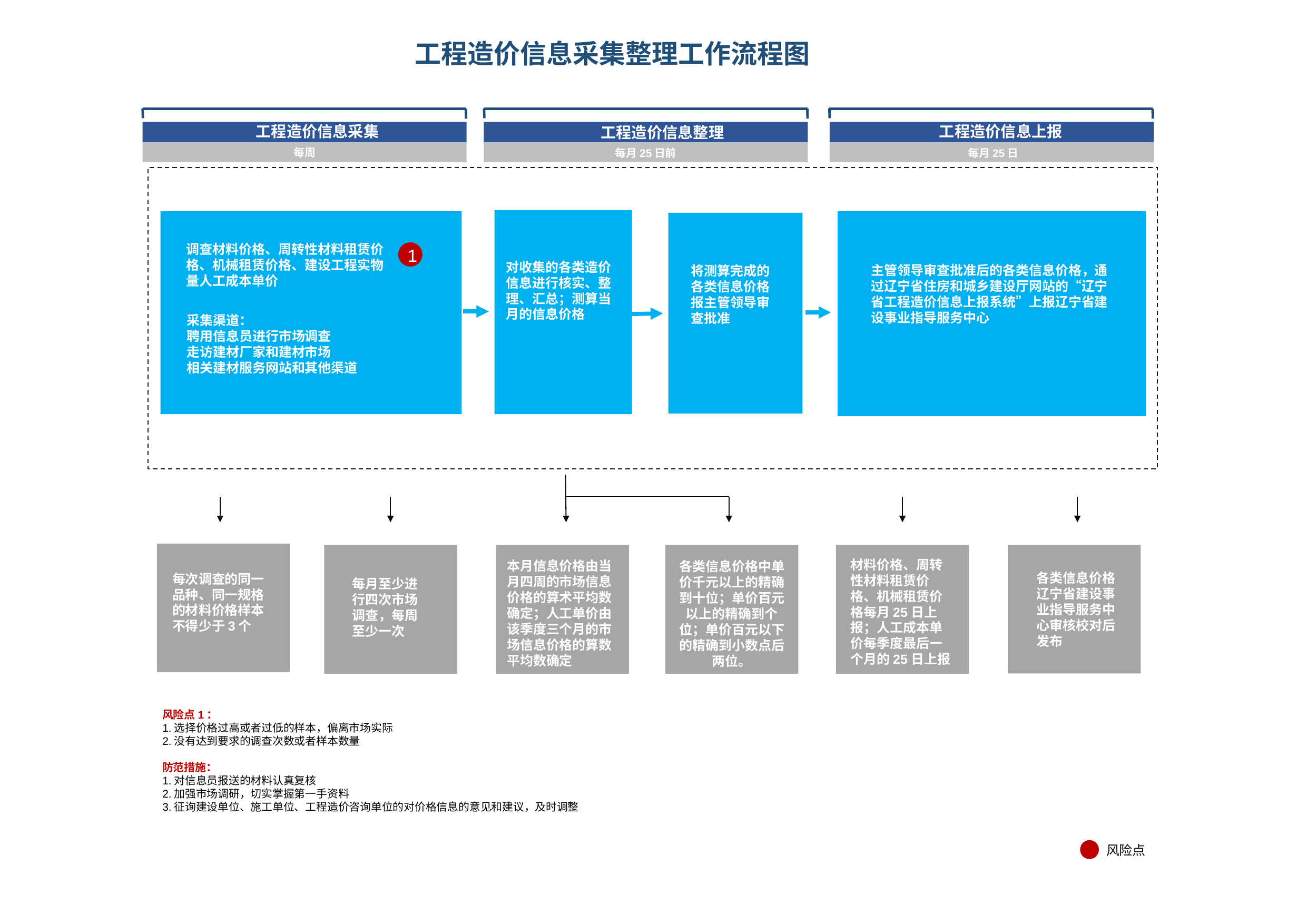

# 工程造价信息采集整理工作流程图
工程造价信息采集
工程造价信息上报
工程造价信息整理

每周
每月25日前
每月25日

调查材料价格、周转性材料租赁价格、机械租赁价格、建设工程实物量人工成本单价
1

对收集的各类造价信息进行核实、整理、汇总；测算当月的信息价格
主管领导审查批准后的各类信息价格，通过辽宁省住房和城乡建设厅网站的“辽宁省工程造价信息上报系统”上报辽宁省建设事业指导服务中心
将测算完成的各类信息价格报主管领导审查批准
采集渠道：
聘用信息员进行市场调查
走访建材厂家和建材市场
相关建材服务网站和其他渠道

材料价格、周转性材料租赁价格、机械租赁价格每月25日上报；人工成本单价每季度最后一个月的25日上报
本月信息价格由当月四周的市场信息价格的算术平均数确定；人工单价由该季度三个月的市场信息价格的算数平均数确定
各类信息价格中单价千元以上的精确到十位；单价百元以上的精确到个位；单价百元以下的精确到小数点后两位。
各类信息价格辽宁省建设事业指导服务中心审核校对后发布
每次调查的同一品种、同一规格的材料价格样本不得少于3个
每月至少进行四次市场调查，每周至少一次
风险点1：
1.选择价格过高或者过低的样本，偏离市场实际
2.没有达到要求的调查次数或者样本数量

防范措施：
1.对信息员报送的材料认真复核
2.加强市场调研，切实掌握第一手资料
3.征询建设单位、施工单位、工程造价咨询单位的对价格信息的意见和建议，及时调整
风险点